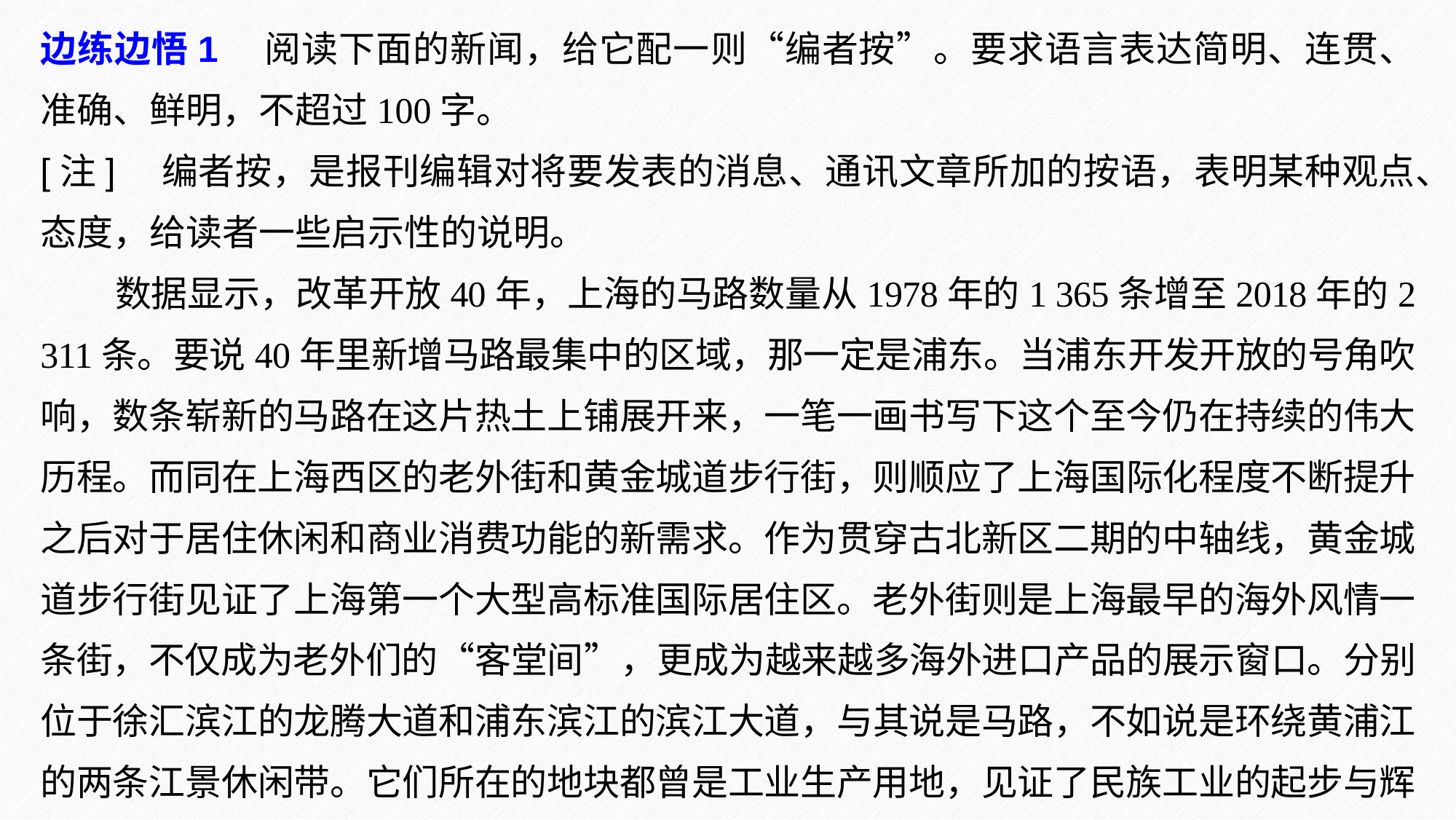

边练边悟1　阅读下面的新闻，给它配一则“编者按”。要求语言表达简明、连贯、准确、鲜明，不超过100字。
[注]　编者按，是报刊编辑对将要发表的消息、通讯文章所加的按语，表明某种观点、态度，给读者一些启示性的说明。
数据显示，改革开放40年，上海的马路数量从1978年的1 365条增至2018年的2 311条。要说40年里新增马路最集中的区域，那一定是浦东。当浦东开发开放的号角吹响，数条崭新的马路在这片热土上铺展开来，一笔一画书写下这个至今仍在持续的伟大历程。而同在上海西区的老外街和黄金城道步行街，则顺应了上海国际化程度不断提升之后对于居住休闲和商业消费功能的新需求。作为贯穿古北新区二期的中轴线，黄金城道步行街见证了上海第一个大型高标准国际居住区。老外街则是上海最早的海外风情一条街，不仅成为老外们的“客堂间”，更成为越来越多海外进口产品的展示窗口。分别位于徐汇滨江的龙腾大道和浦东滨江的滨江大道，与其说是马路，不如说是环绕黄浦江的两条江景休闲带。它们所在的地块都曾是工业生产用地，见证了民族工业的起步与辉煌。